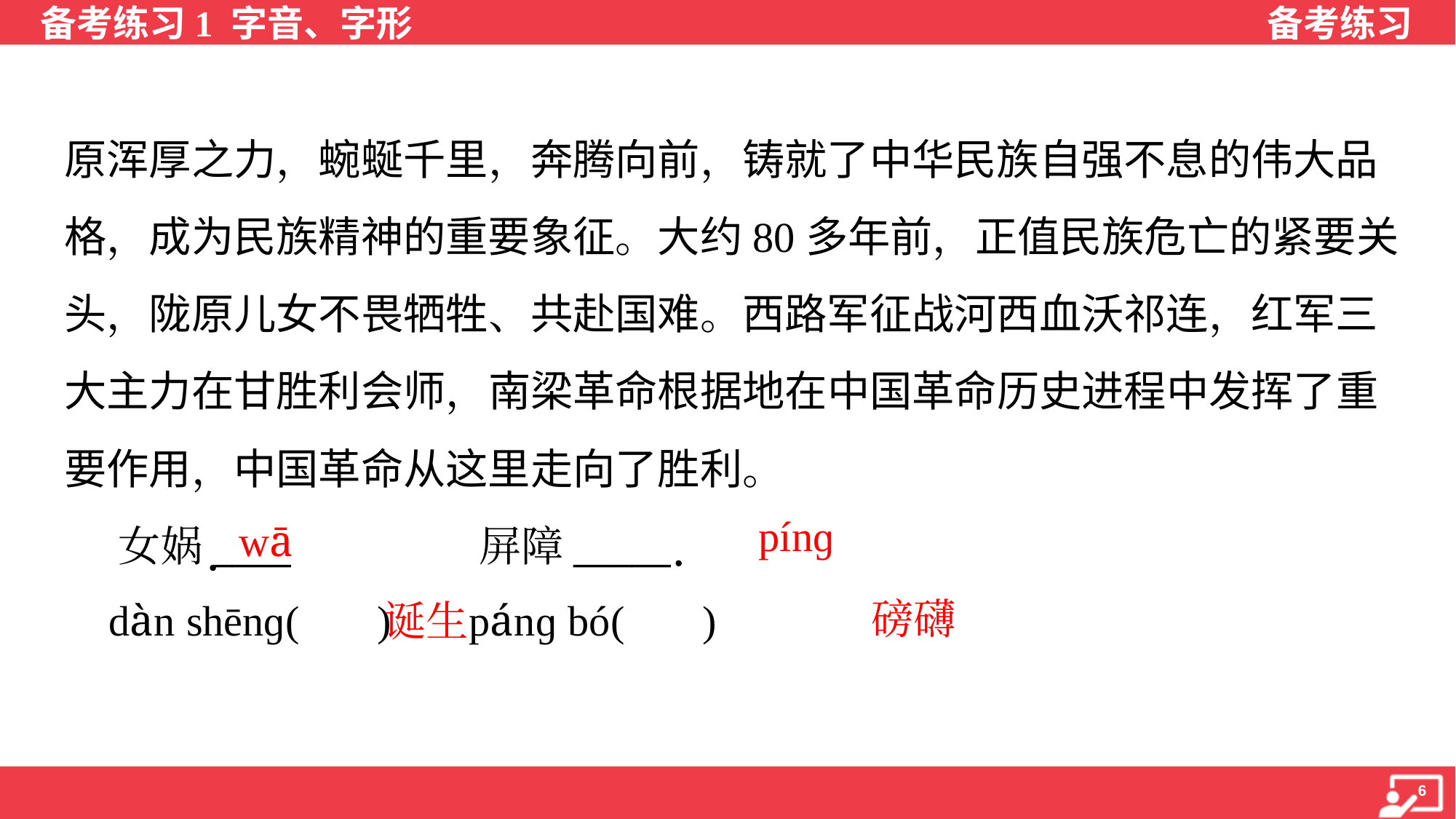

原浑厚之力，蜿蜒千里，奔腾向前，铸就了中华民族自强不息的伟大品
格，成为民族精神的重要象征。大约80多年前，正值民族危亡的紧要关
头，陇原儿女不畏牺牲、共赴国难。西路军征战河西血沃祁连，红军三
大主力在甘胜利会师，南梁革命根据地在中国革命历史进程中发挥了重
要作用，中国革命从这里走向了胜利。
    女娲____                屏障_____
    dàn shēnɡ(       )       pánɡ bó(       )
pínɡ
wā

 磅礴
诞生